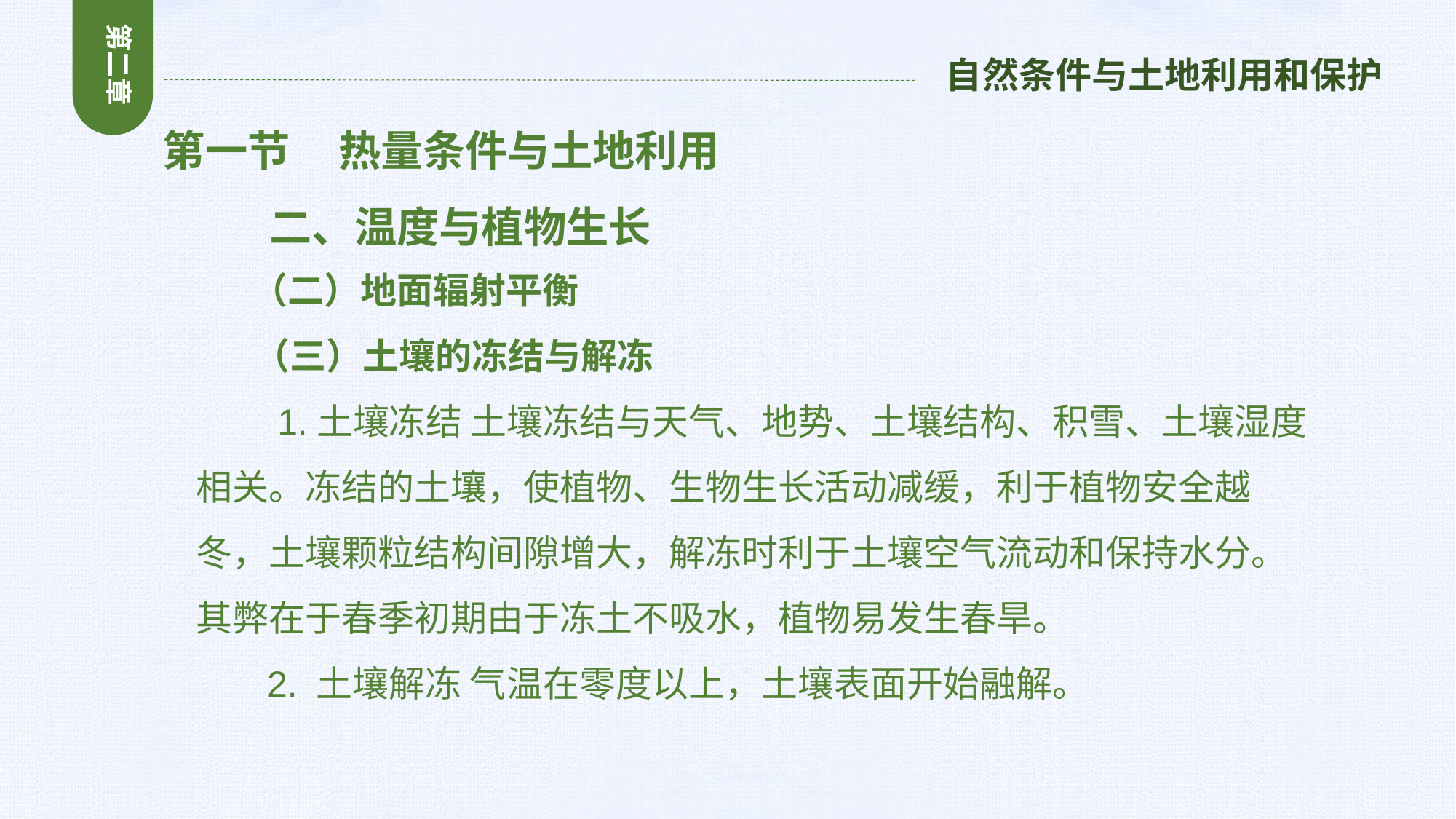

第二章
自然条件与土地利用和保护
第一节     热量条件与土地利用
          二、温度与植物生长
       （二）地面辐射平衡
      （三）土壤的冻结与解冻
        1.土壤冻结 土壤冻结与天气、地势、土壤结构、积雪、土壤湿度相关。冻结的土壤，使植物、生物生长活动减缓，利于植物安全越冬，土壤颗粒结构间隙增大，解冻时利于土壤空气流动和保持水分。其弊在于春季初期由于冻土不吸水，植物易发生春旱。
       2. 土壤解冻 气温在零度以上，土壤表面开始融解。